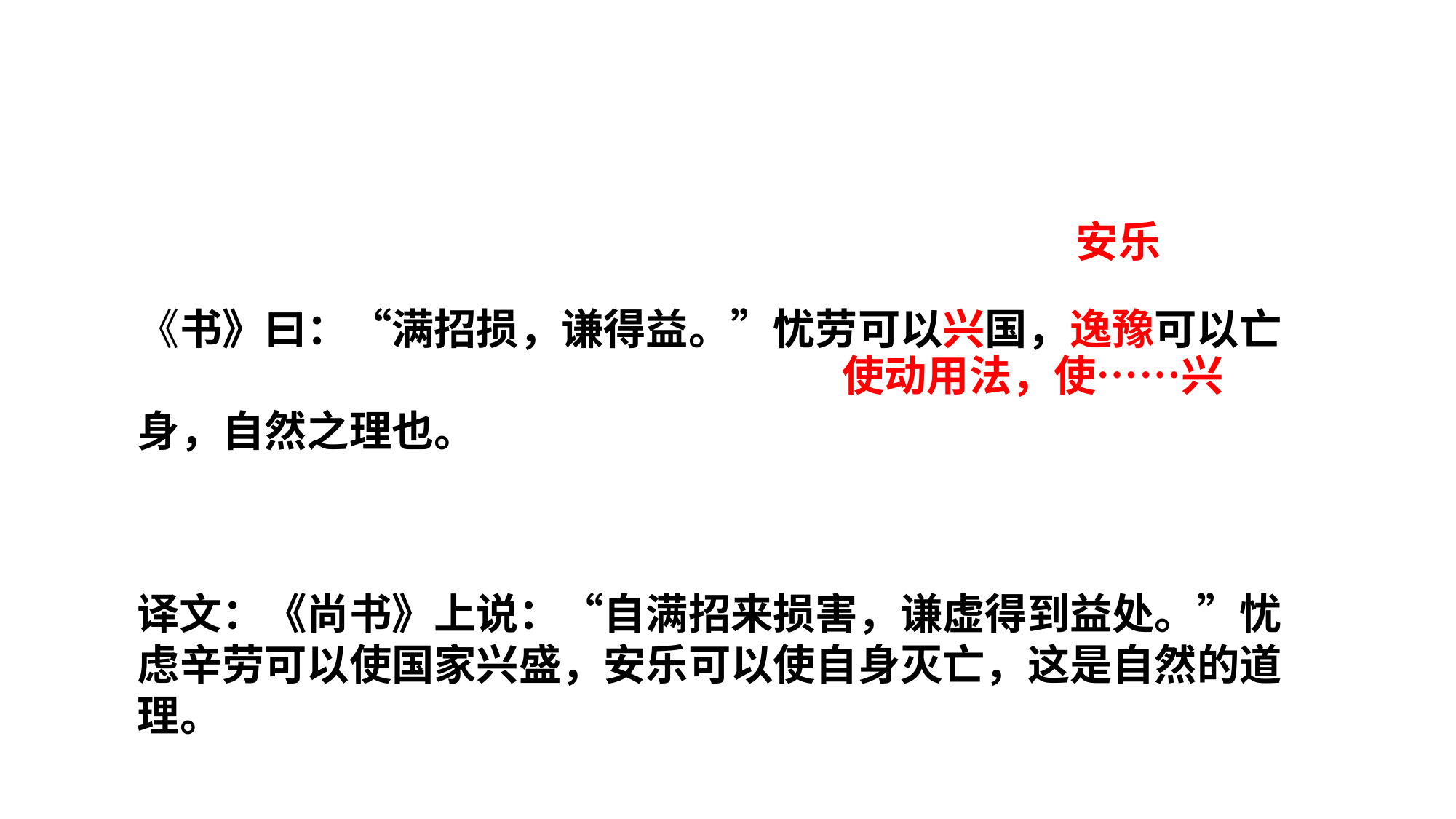

#
安乐
《书》曰：“满招损，谦得益。”忧劳可以兴国，逸豫可以亡身，自然之理也。

译文：《尚书》上说：“自满招来损害，谦虚得到益处。”忧虑辛劳可以使国家兴盛，安乐可以使自身灭亡，这是自然的道理。
使动用法，使……兴